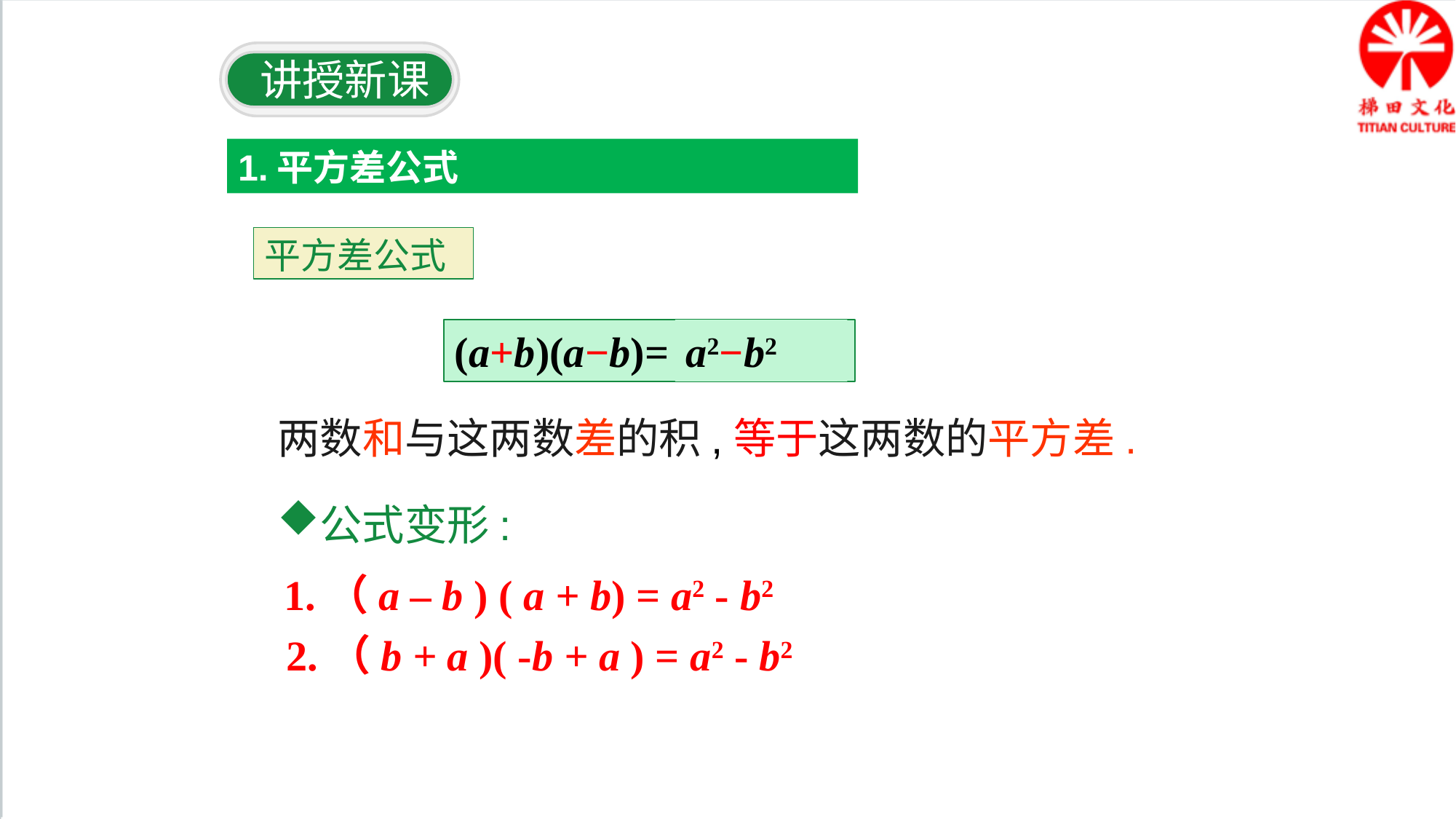

讲授新课
1.平方差公式
平方差公式
(a+b)(a−b)=
a2−b2
两数和与这两数差的积,等于这两数的平方差.
公式变形:
1.（a – b ) ( a + b) = a2 - b2
2.（b + a )( -b + a ) = a2 - b2